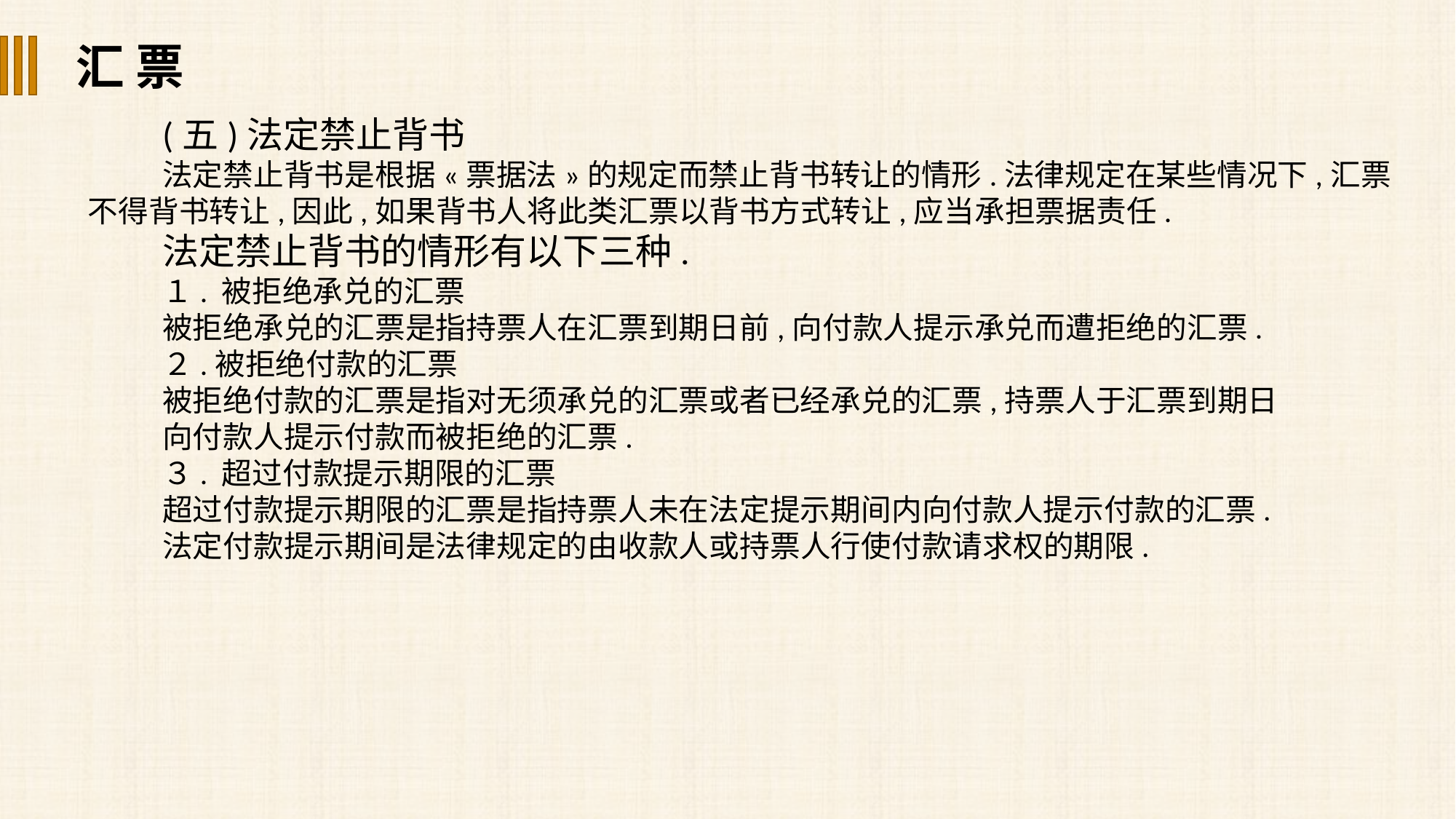

汇 票

(五)法定禁止背书
法定禁止背书是根据«票据法»的规定而禁止背书转让的情形.法律规定在某些情况下,汇票不得背书转让,因此,如果背书人将此类汇票以背书方式转让,应当承担票据责任.
法定禁止背书的情形有以下三种.
１. 被拒绝承兑的汇票
被拒绝承兑的汇票是指持票人在汇票到期日前,向付款人提示承兑而遭拒绝的汇票.
２.被拒绝付款的汇票
被拒绝付款的汇票是指对无须承兑的汇票或者已经承兑的汇票,持票人于汇票到期日
向付款人提示付款而被拒绝的汇票.
３. 超过付款提示期限的汇票
超过付款提示期限的汇票是指持票人未在法定提示期间内向付款人提示付款的汇票.
法定付款提示期间是法律规定的由收款人或持票人行使付款请求权的期限.